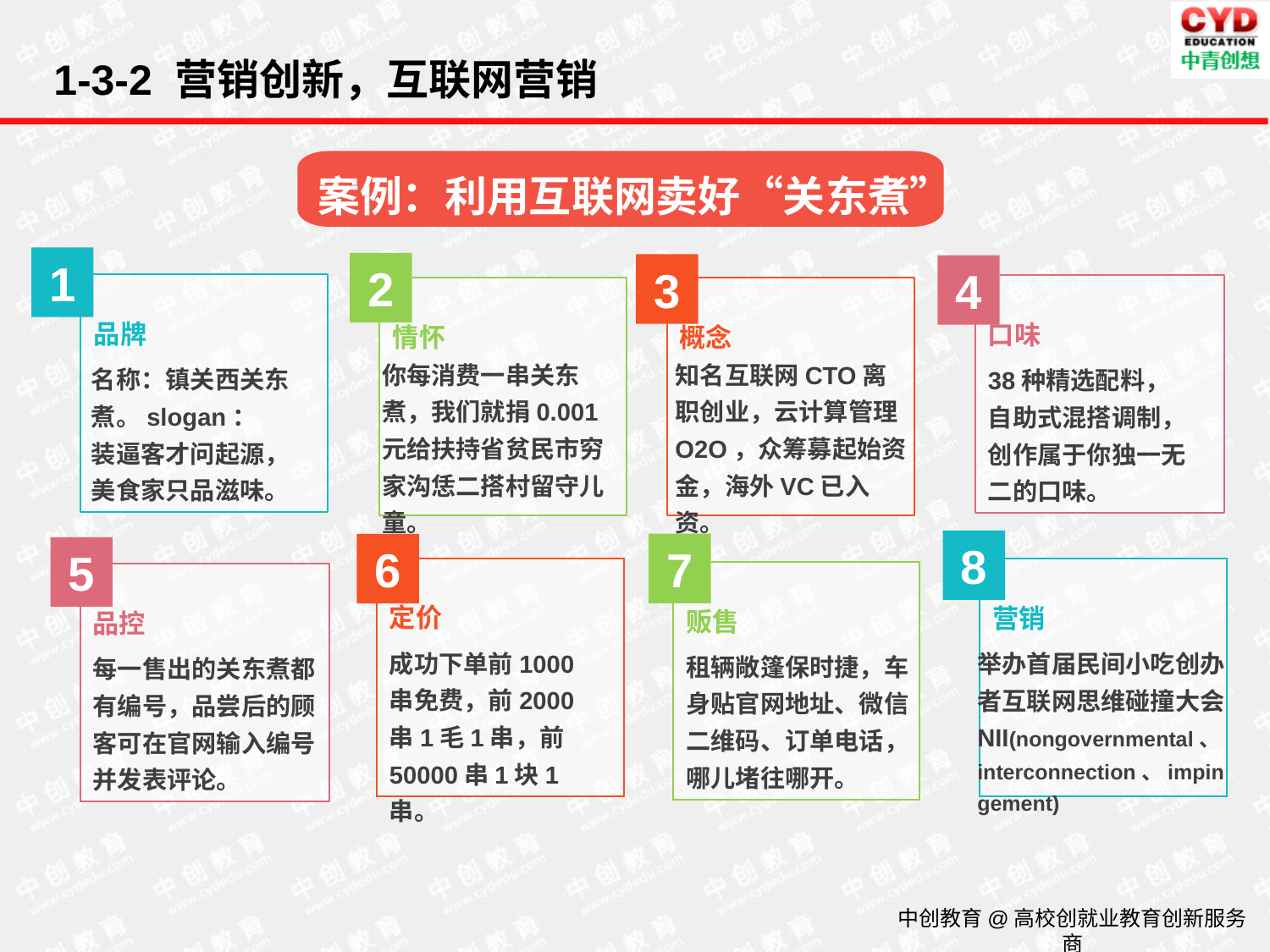

1-3-2 营销创新，互联网营销

案例：利用互联网卖好“关东煮”
1

2

3

4

品牌
名称：镇关西关东煮。slogan：
装逼客才问起源，
美食家只品滋味。

口味
38种精选配料，自助式混搭调制，创作属于你独一无二的口味。

情怀
你每消费一串关东煮，我们就捐0.001元给扶持省贫民市穷家沟恁二搭村留守儿童。

概念
知名互联网CTO离职创业，云计算管理O2O，众筹募起始资金，海外VC已入资。
8

7

6

5

定价
成功下单前1000串免费，前2000串1毛1串，前50000串1块1串。

营销
举办首届民间小吃创办者互联网思维碰撞大会NII(nongovernmental、interconnection、impingement)

贩售
租辆敞篷保时捷，车身贴官网地址、微信二维码、订单电话，哪儿堵往哪开。

品控
每一售出的关东煮都有编号，品尝后的顾客可在官网输入编号并发表评论。